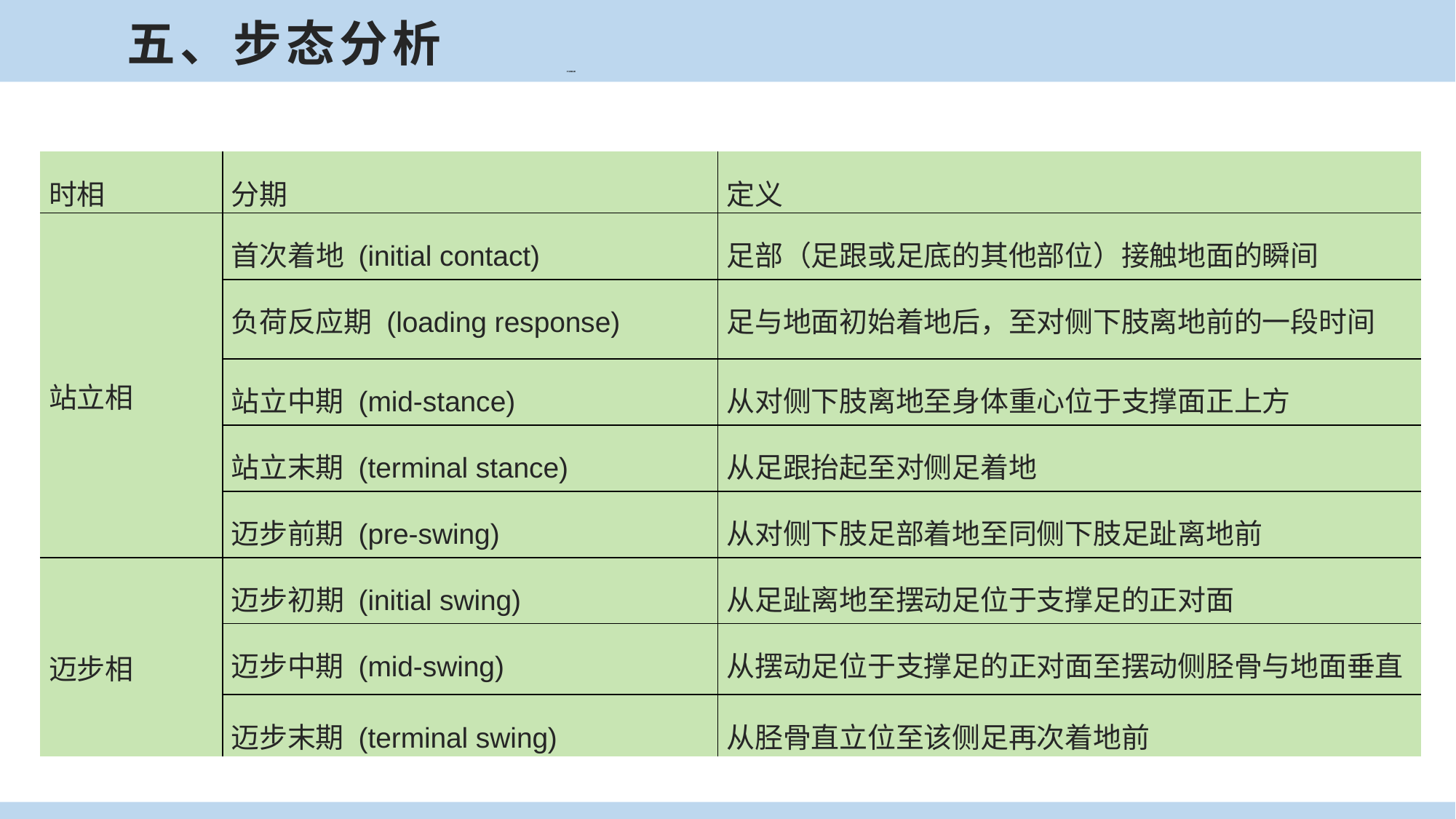

五、步态分析
步行周期分期
| 时相 | 分期 | 定义 |
| --- | --- | --- |
| 站立相 | 首次着地 (initial contact) | 足部（足跟或足底的其他部位）接触地面的瞬间 |
|  | 负荷反应期 (loading response) | 足与地面初始着地后，至对侧下肢离地前的一段时间 |
|  | 站立中期 (mid-stance) | 从对侧下肢离地至身体重心位于支撑面正上方 |
|  | 站立末期 (terminal stance) | 从足跟抬起至对侧足着地 |
|  | 迈步前期 (pre-swing) | 从对侧下肢足部着地至同侧下肢足趾离地前 |
| 迈步相 | 迈步初期 (initial swing) | 从足趾离地至摆动足位于支撑足的正对面 |
|  | 迈步中期 (mid-swing) | 从摆动足位于支撑足的正对面至摆动侧胫骨与地面垂直 |
|  | 迈步末期 (terminal swing) | 从胫骨直立位至该侧足再次着地前 |